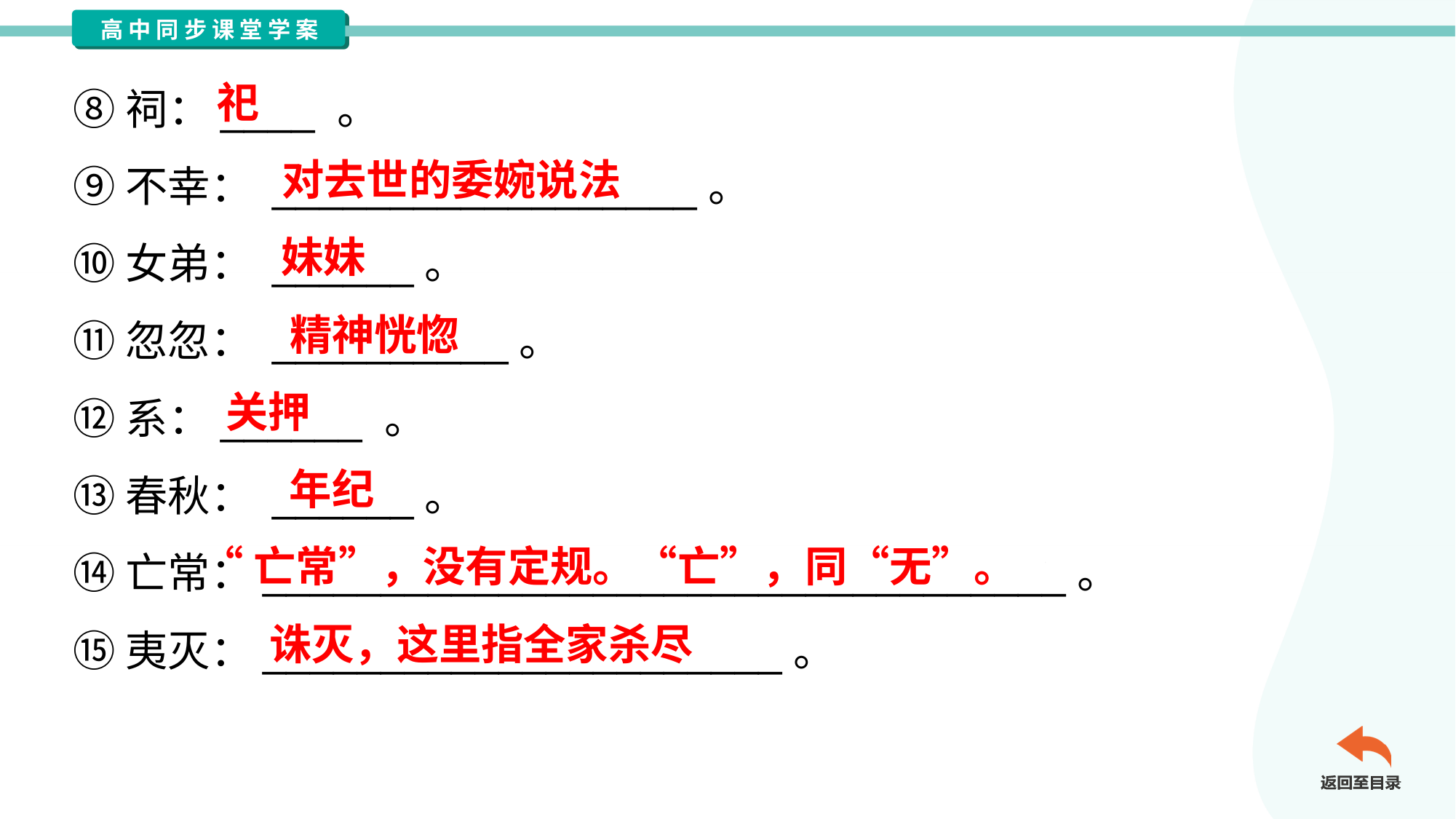

祀
⑧祠：____ 。
⑨不幸： __________________。
⑩女弟： ______。
⑪忽忽： __________。
⑫系：______ 。
⑬春秋： ______。
⑭亡常：__________________________________。
⑮夷灭：______________________。

对去世的委婉说法
妹妹
精神恍惚
关押
年纪
“亡常”，没有定规。“亡”，同“无”。
诛灭，这里指全家杀尽